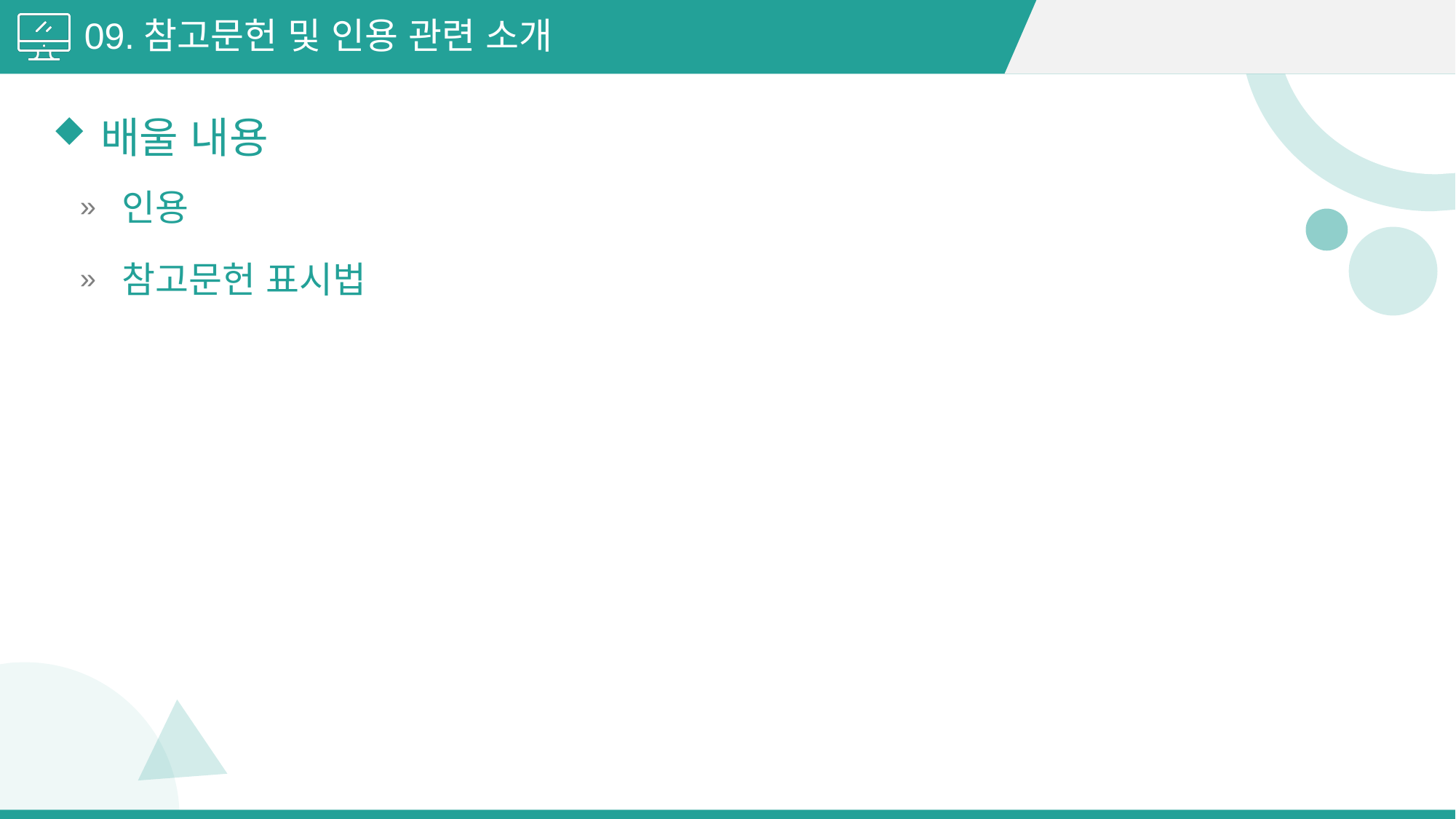

09.참고문헌 및 인용 관련 소개
배울 내용
인용
참고문헌 표시법